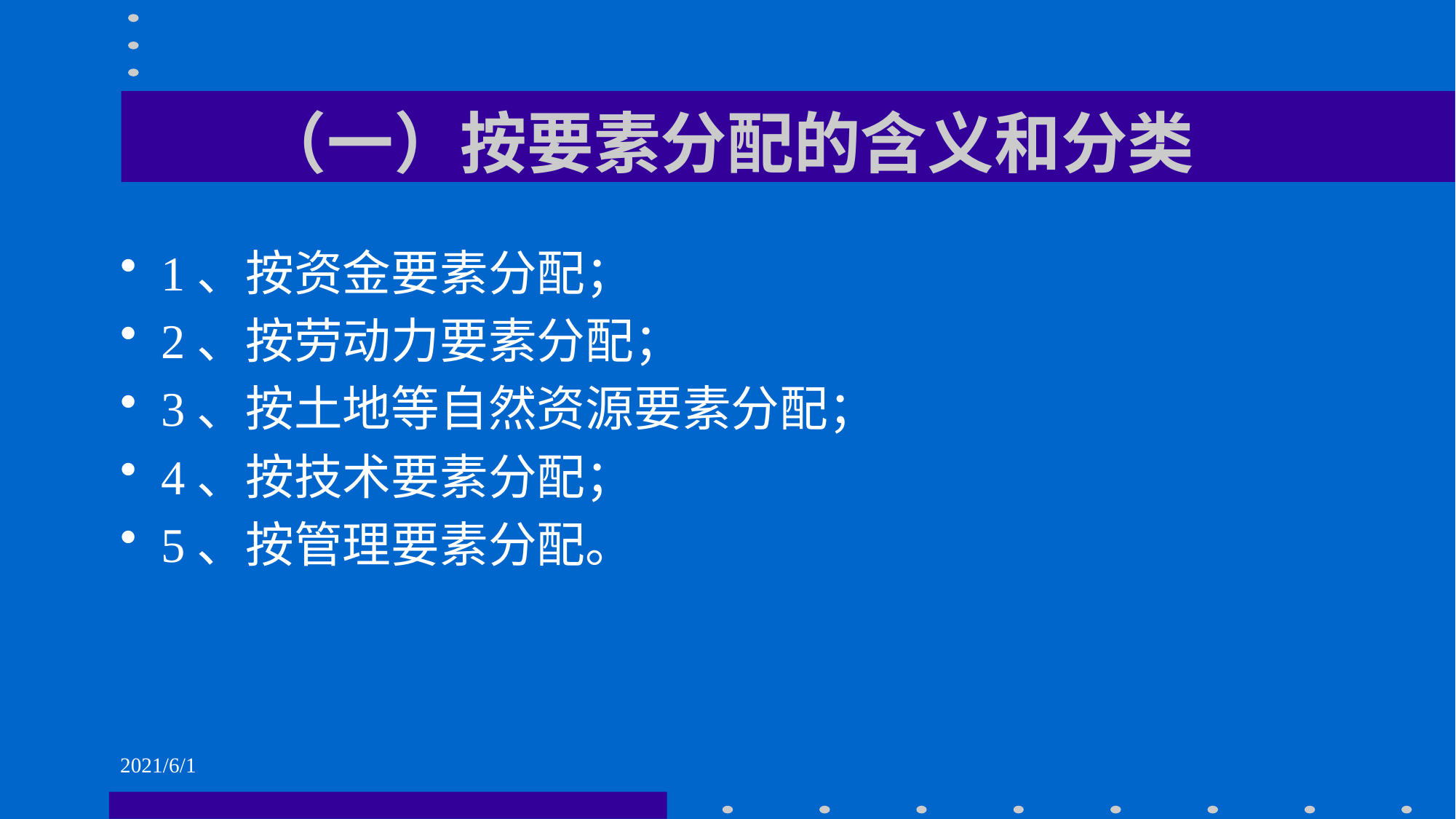

# （一）按要素分配的含义和分类
1、按资金要素分配；
2、按劳动力要素分配；
3、按土地等自然资源要素分配；
4、按技术要素分配；
5、按管理要素分配。
2021/6/1